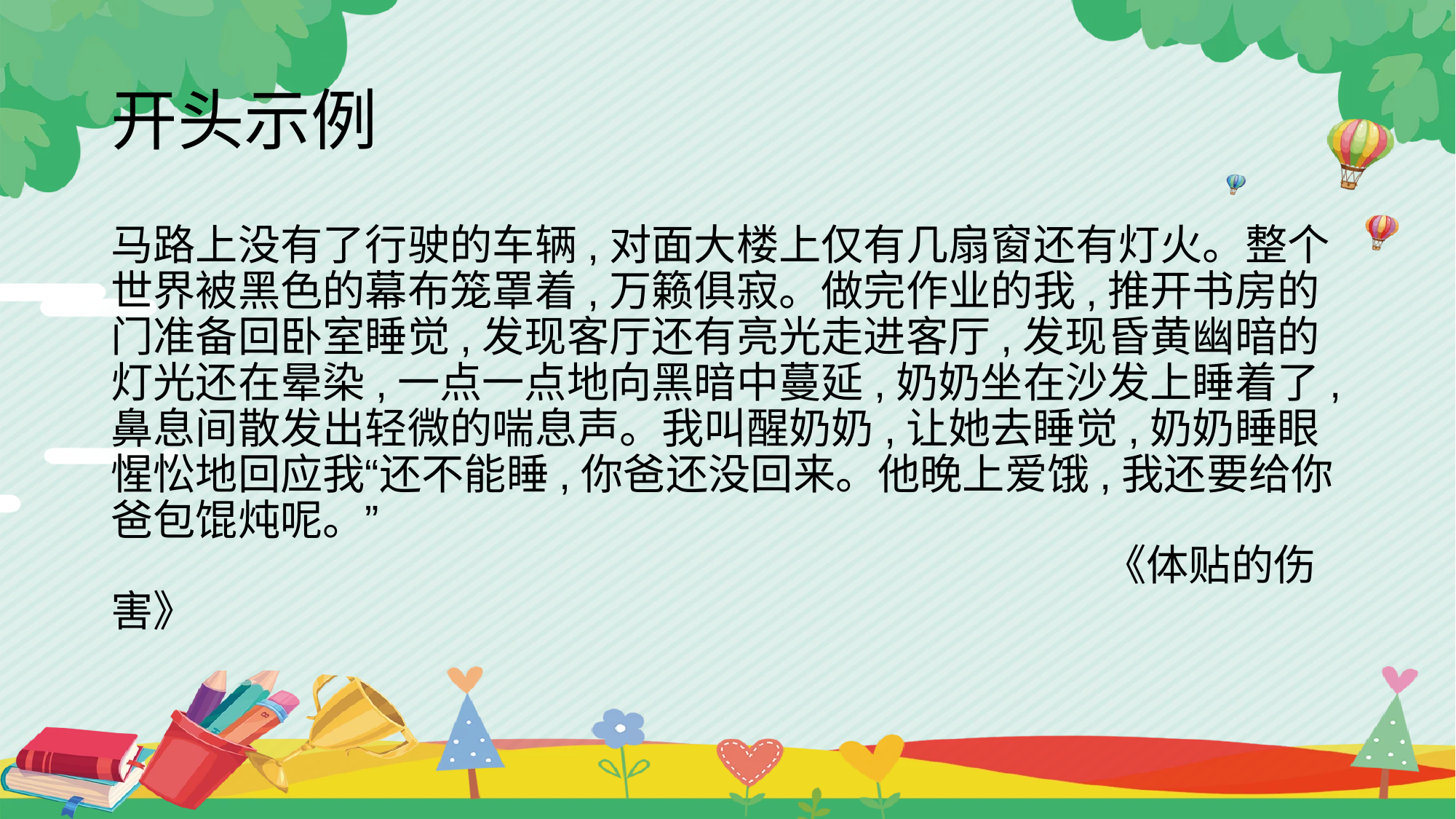

# 开头示例
马路上没有了行驶的车辆,对面大楼上仅有几扇窗还有灯火。整个世界被黑色的幕布笼罩着,万籁俱寂。做完作业的我,推开书房的门准备回卧室睡觉,发现客厅还有亮光走进客厅,发现昏黄幽暗的灯光还在晕染,一点一点地向黑暗中蔓延,奶奶坐在沙发上睡着了,鼻息间散发出轻微的喘息声。我叫醒奶奶,让她去睡觉,奶奶睡眼惺忪地回应我“还不能睡,你爸还没回来。他晚上爱饿,我还要给你爸包馄炖呢。”
                                                                                    《体贴的伤害》